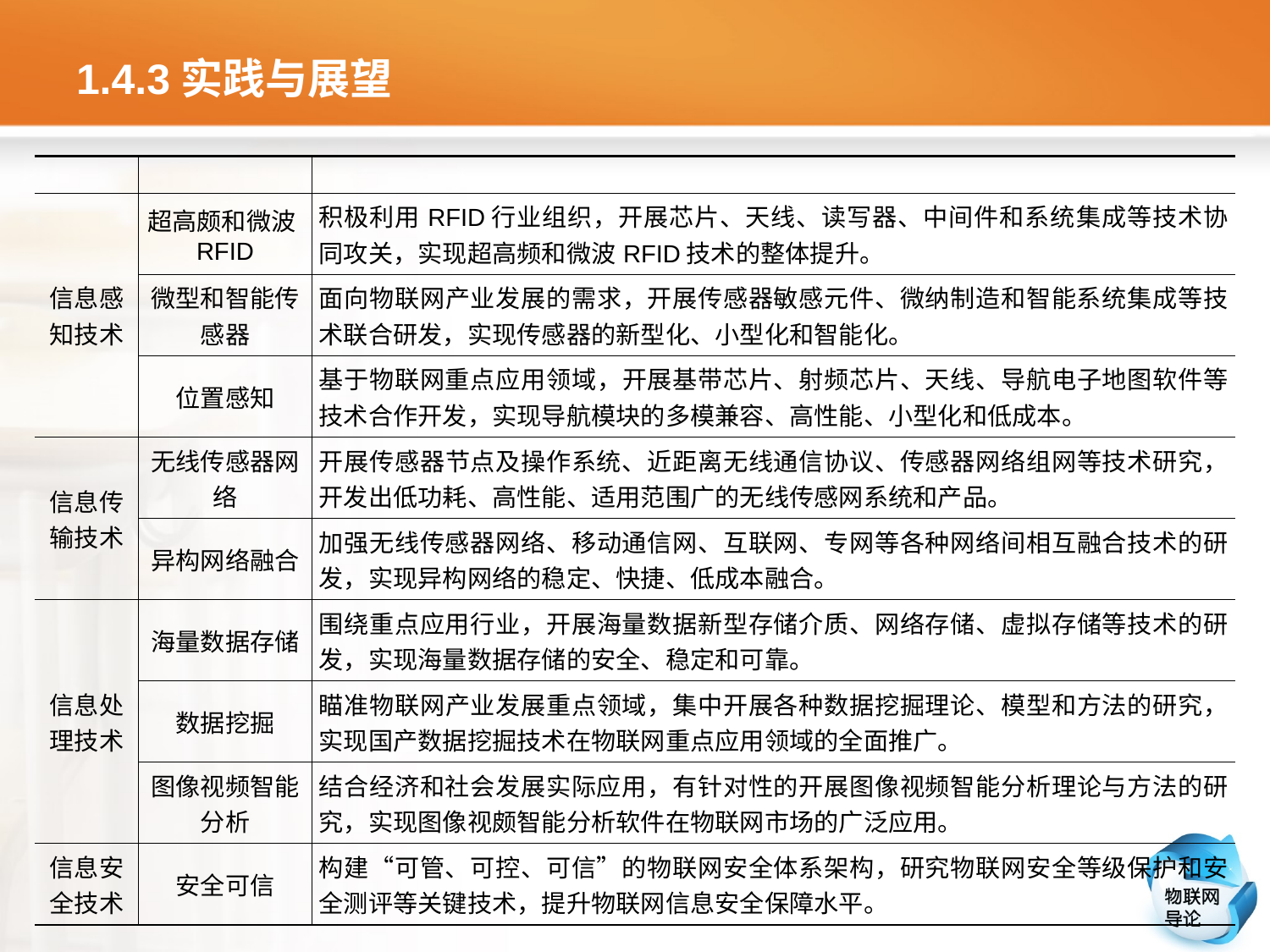

# 1.4.3实践与展望
|  |  |  |
| --- | --- | --- |
| 信息感知技术 | 超高颇和微波RFID | 积极利用RFID行业组织，开展芯片、天线、读写器、中间件和系统集成等技术协同攻关，实现超高频和微波RFID技术的整体提升。 |
|  | 微型和智能传感器 | 面向物联网产业发展的需求，开展传感器敏感元件、微纳制造和智能系统集成等技术联合研发，实现传感器的新型化、小型化和智能化。 |
|  | 位置感知 | 基于物联网重点应用领域，开展基带芯片、射频芯片、天线、导航电子地图软件等技术合作开发，实现导航模块的多模兼容、高性能、小型化和低成本。 |
| 信息传输技术 | 无线传感器网络 | 开展传感器节点及操作系统、近距离无线通信协议、传感器网络组网等技术研究，开发出低功耗、高性能、适用范围广的无线传感网系统和产品。 |
|  | 异构网络融合 | 加强无线传感器网络、移动通信网、互联网、专网等各种网络间相互融合技术的研发，实现异构网络的稳定、快捷、低成本融合。 |
| 信息处理技术 | 海量数据存储 | 围绕重点应用行业，开展海量数据新型存储介质、网络存储、虚拟存储等技术的研发，实现海量数据存储的安全、稳定和可靠。 |
|  | 数据挖掘 | 瞄准物联网产业发展重点领域，集中开展各种数据挖掘理论、模型和方法的研究，实现国产数据挖掘技术在物联网重点应用领域的全面推广。 |
|  | 图像视频智能分析 | 结合经济和社会发展实际应用，有针对性的开展图像视频智能分析理论与方法的研究，实现图像视颇智能分析软件在物联网市场的广泛应用。 |
| 信息安全技术 | 安全可信 | 构建“可管、可控、可信”的物联网安全体系架构，研究物联网安全等级保护和安全测评等关键技术，提升物联网信息安全保障水平。 |